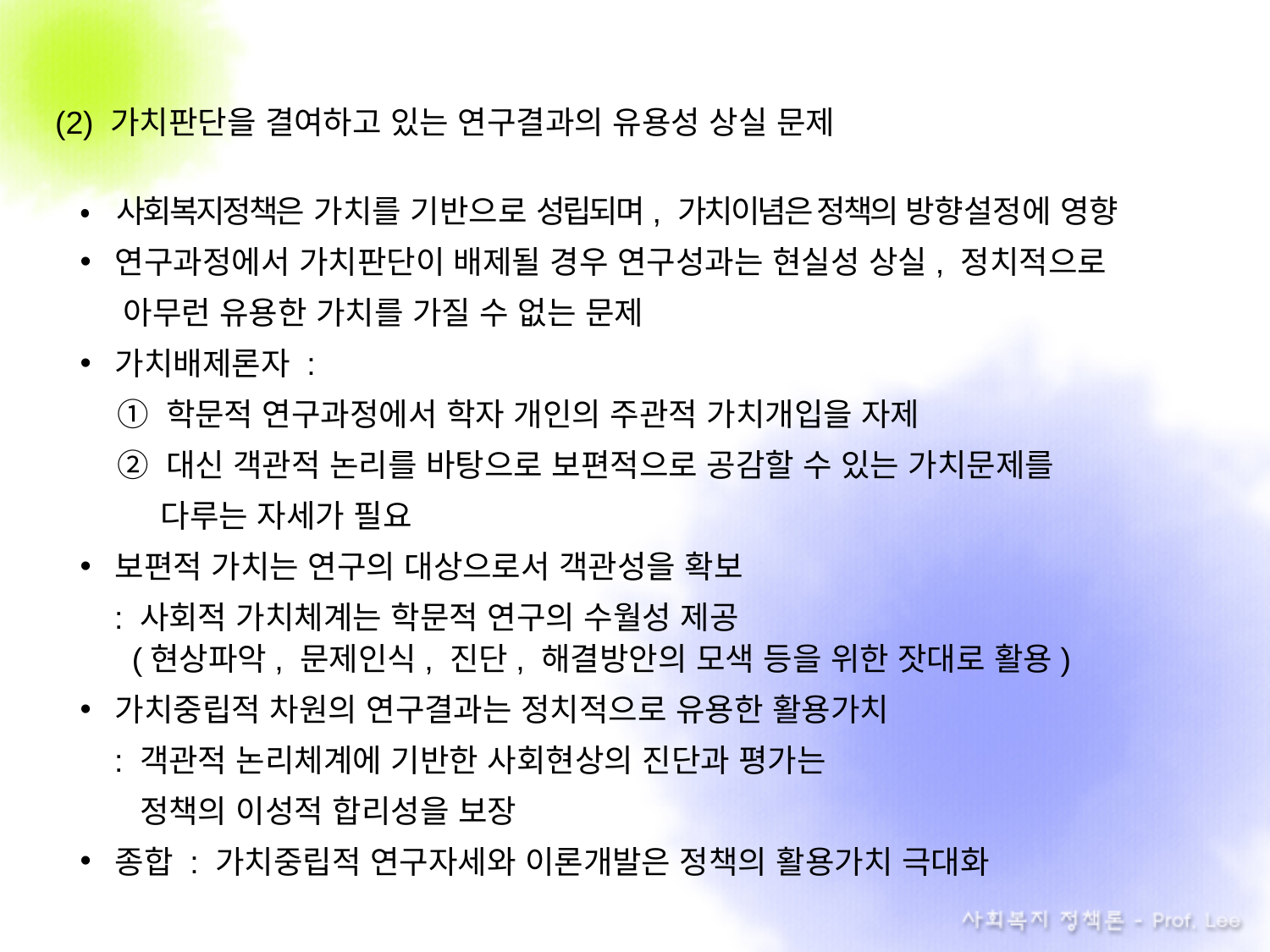

(2) 가치판단을 결여하고 있는 연구결과의 유용성 상실 문제

•  사회복지정책은 가치를 기반으로 성립되며, 가치이념은 정책의 방향설정에 영향
연구과정에서 가치판단이 배제될 경우 연구성과는 현실성 상실, 정치적으로
.   아무런 유용한 가치를 가질 수 없는 문제
가치배제론자 :
① 학문적 연구과정에서 학자 개인의 주관적 가치개입을 자제
② 대신 객관적 논리를 바탕으로 보편적으로 공감할 수 있는 가치문제를
    다루는 자세가 필요
보편적 가치는 연구의 대상으로서 객관성을 확보
 : 사회적 가치체계는 학문적 연구의 수월성 제공
   (현상파악, 문제인식, 진단, 해결방안의 모색 등을 위한 잣대로 활용)
가치중립적 차원의 연구결과는 정치적으로 유용한 활용가치
 : 객관적 논리체계에 기반한 사회현상의 진단과 평가는
 . 정책의 이성적 합리성을 보장
종합 : 가치중립적 연구자세와 이론개발은 정책의 활용가치 극대화